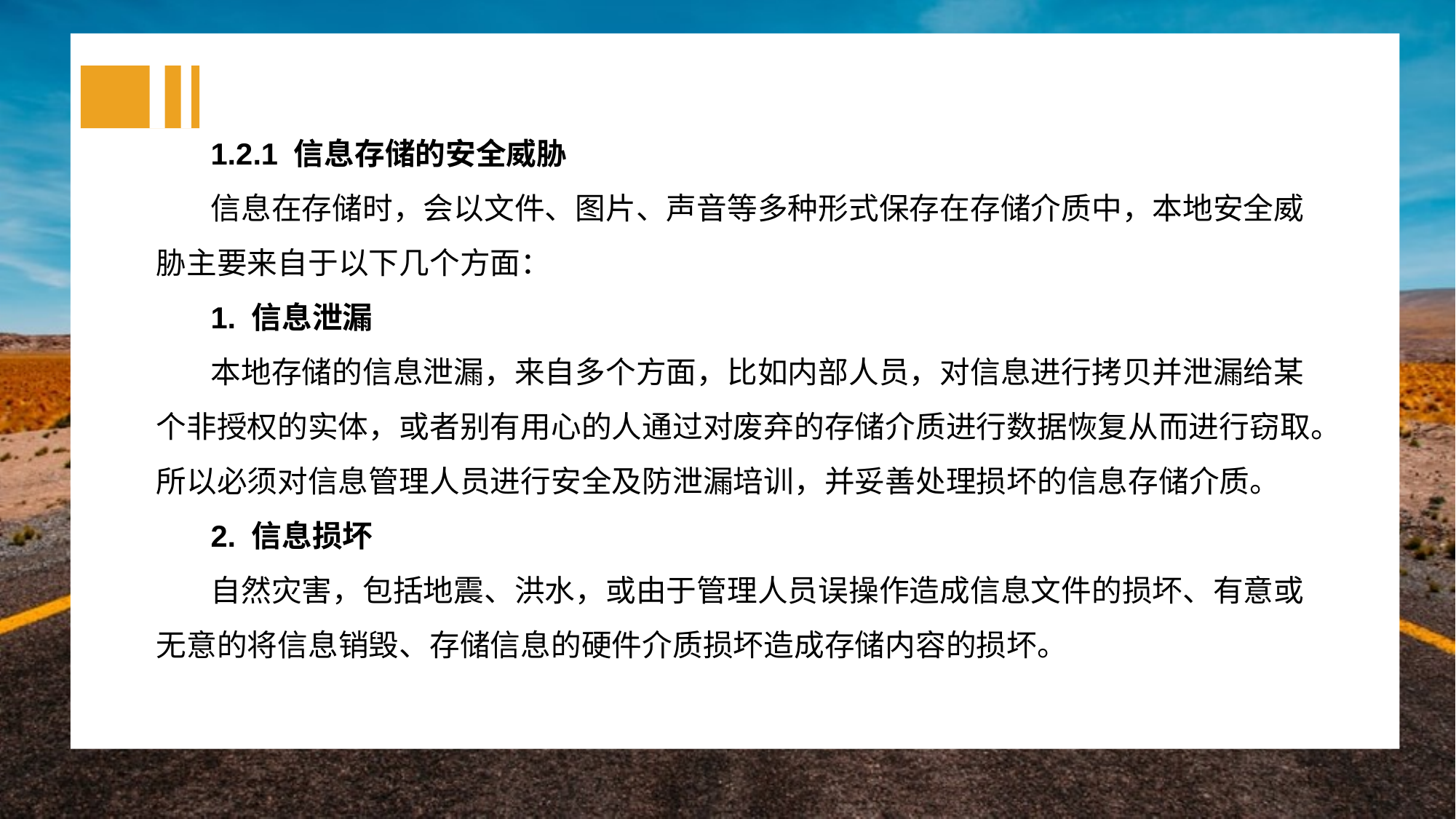

1.2.1 信息存储的安全威胁
信息在存储时，会以文件、图片、声音等多种形式保存在存储介质中，本地安全威胁主要来自于以下几个方面：
1. 信息泄漏
本地存储的信息泄漏，来自多个方面，比如内部人员，对信息进行拷贝并泄漏给某个非授权的实体，或者别有用心的人通过对废弃的存储介质进行数据恢复从而进行窃取。所以必须对信息管理人员进行安全及防泄漏培训，并妥善处理损坏的信息存储介质。
2. 信息损坏
自然灾害，包括地震、洪水，或由于管理人员误操作造成信息文件的损坏、有意或无意的将信息销毁、存储信息的硬件介质损坏造成存储内容的损坏。